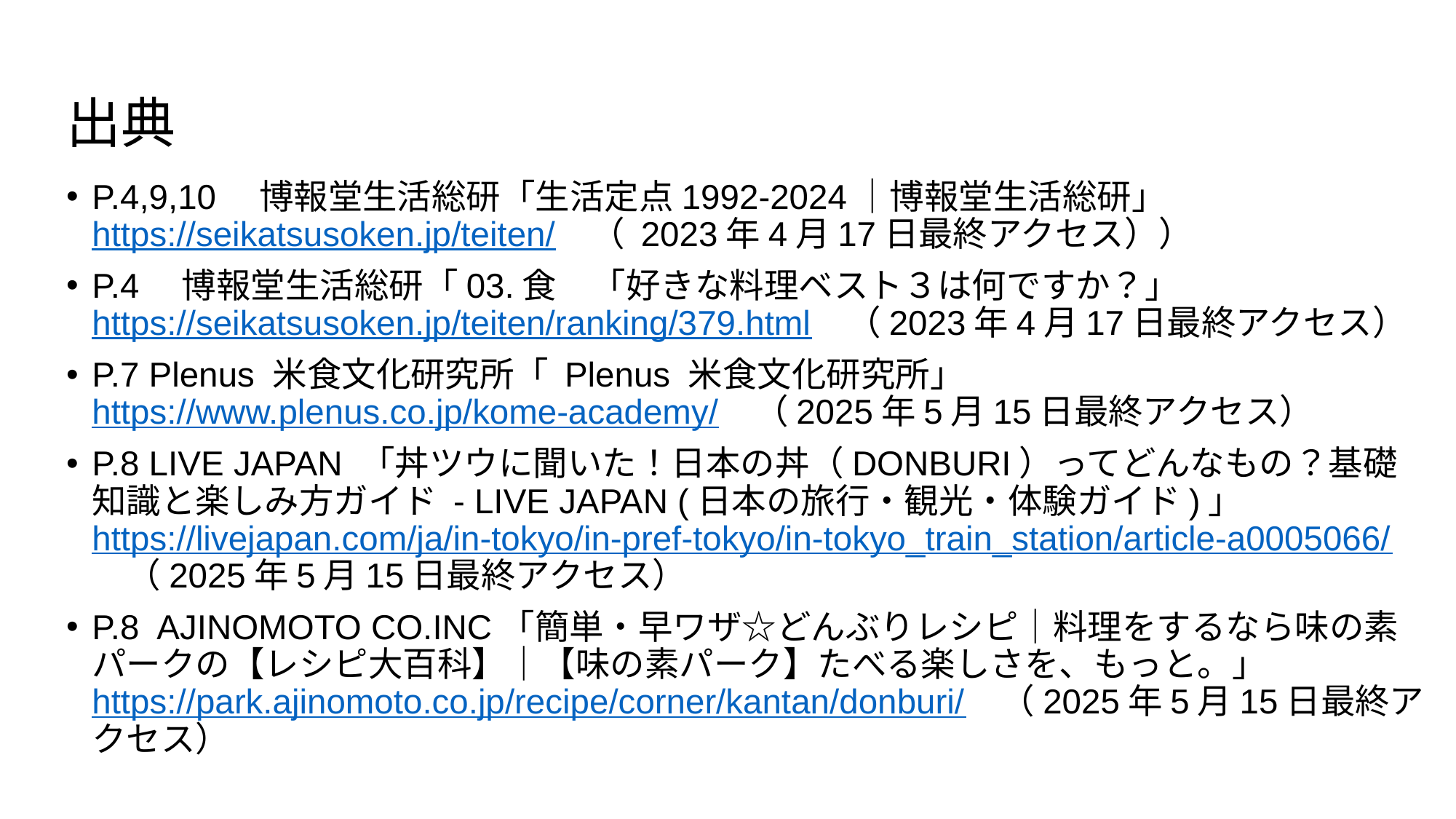

# 出典
P.4,9,10　博報堂生活総研「生活定点1992-2024｜博報堂生活総研」https://seikatsusoken.jp/teiten/　（ 2023年4月17日最終アクセス））
P.4　博報堂生活総研「03.食　「好きな料理ベスト３は何ですか？」　　https://seikatsusoken.jp/teiten/ranking/379.html　（2023年4月17日最終アクセス）
P.7 Plenus 米食文化研究所「 Plenus 米食文化研究所」https://www.plenus.co.jp/kome-academy/　（2025年5月15日最終アクセス）
P.8 LIVE JAPAN 「丼ツウに聞いた！日本の丼（DONBURI）ってどんなもの？基礎知識と楽しみ方ガイド - LIVE JAPAN (日本の旅行・観光・体験ガイド)」https://livejapan.com/ja/in-tokyo/in-pref-tokyo/in-tokyo_train_station/article-a0005066/　（2025年5月15日最終アクセス）
P.8  AJINOMOTO CO.INC「簡単・早ワザ☆どんぶりレシピ｜料理をするなら味の素パークの【レシピ大百科】｜【味の素パーク】たべる楽しさを、もっと。」https://park.ajinomoto.co.jp/recipe/corner/kantan/donburi/　（2025年5月15日最終アクセス）